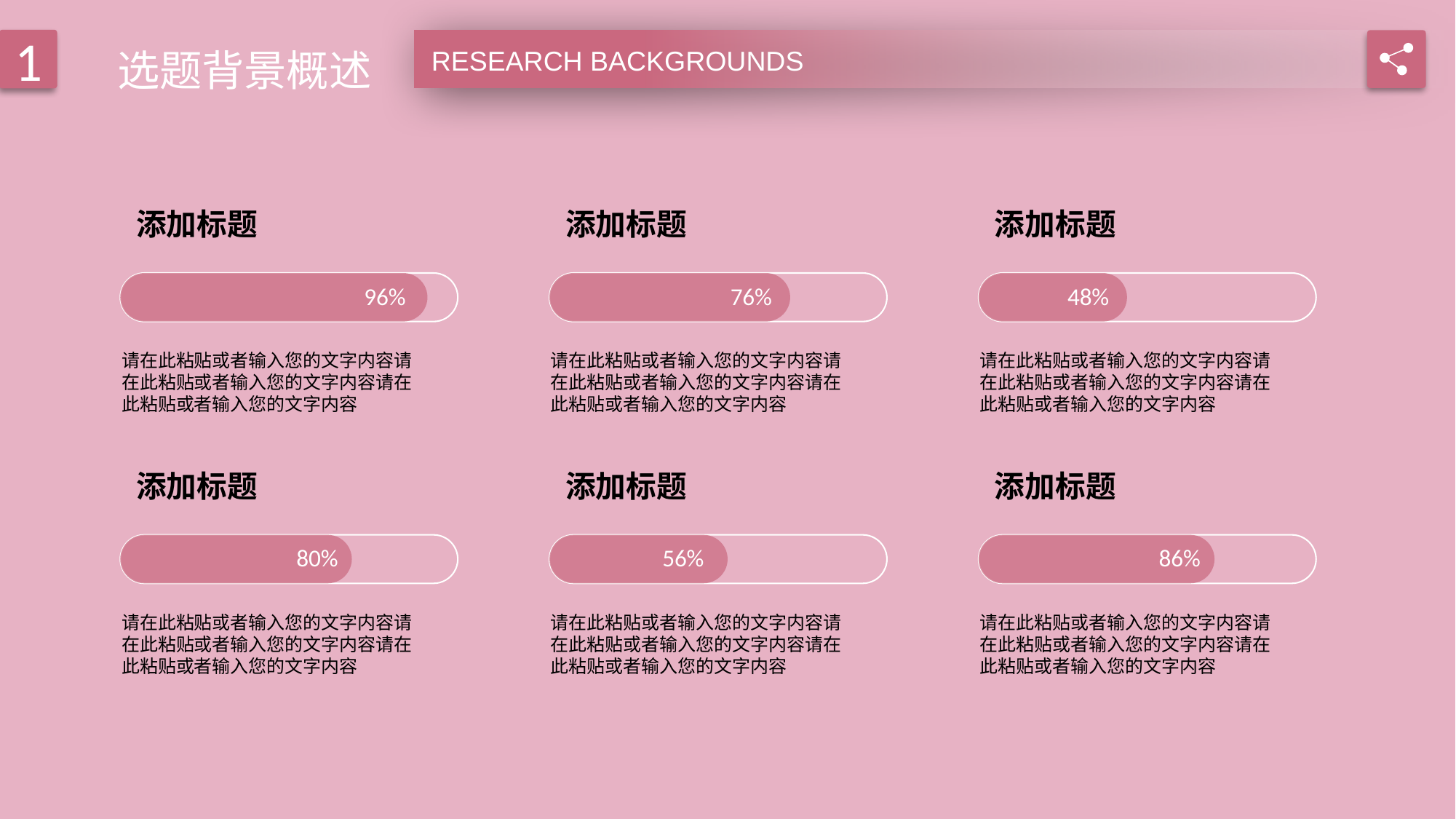

选题背景概述
1

RESEARCH BACKGROUNDS

添加标题
添加标题
添加标题

96%
76%
48%
请在此粘贴或者输入您的文字内容请在此粘贴或者输入您的文字内容请在此粘贴或者输入您的文字内容
请在此粘贴或者输入您的文字内容请在此粘贴或者输入您的文字内容请在此粘贴或者输入您的文字内容
请在此粘贴或者输入您的文字内容请在此粘贴或者输入您的文字内容请在此粘贴或者输入您的文字内容
添加标题
添加标题
添加标题

80%
56%
86%
请在此粘贴或者输入您的文字内容请在此粘贴或者输入您的文字内容请在此粘贴或者输入您的文字内容
请在此粘贴或者输入您的文字内容请在此粘贴或者输入您的文字内容请在此粘贴或者输入您的文字内容
请在此粘贴或者输入您的文字内容请在此粘贴或者输入您的文字内容请在此粘贴或者输入您的文字内容